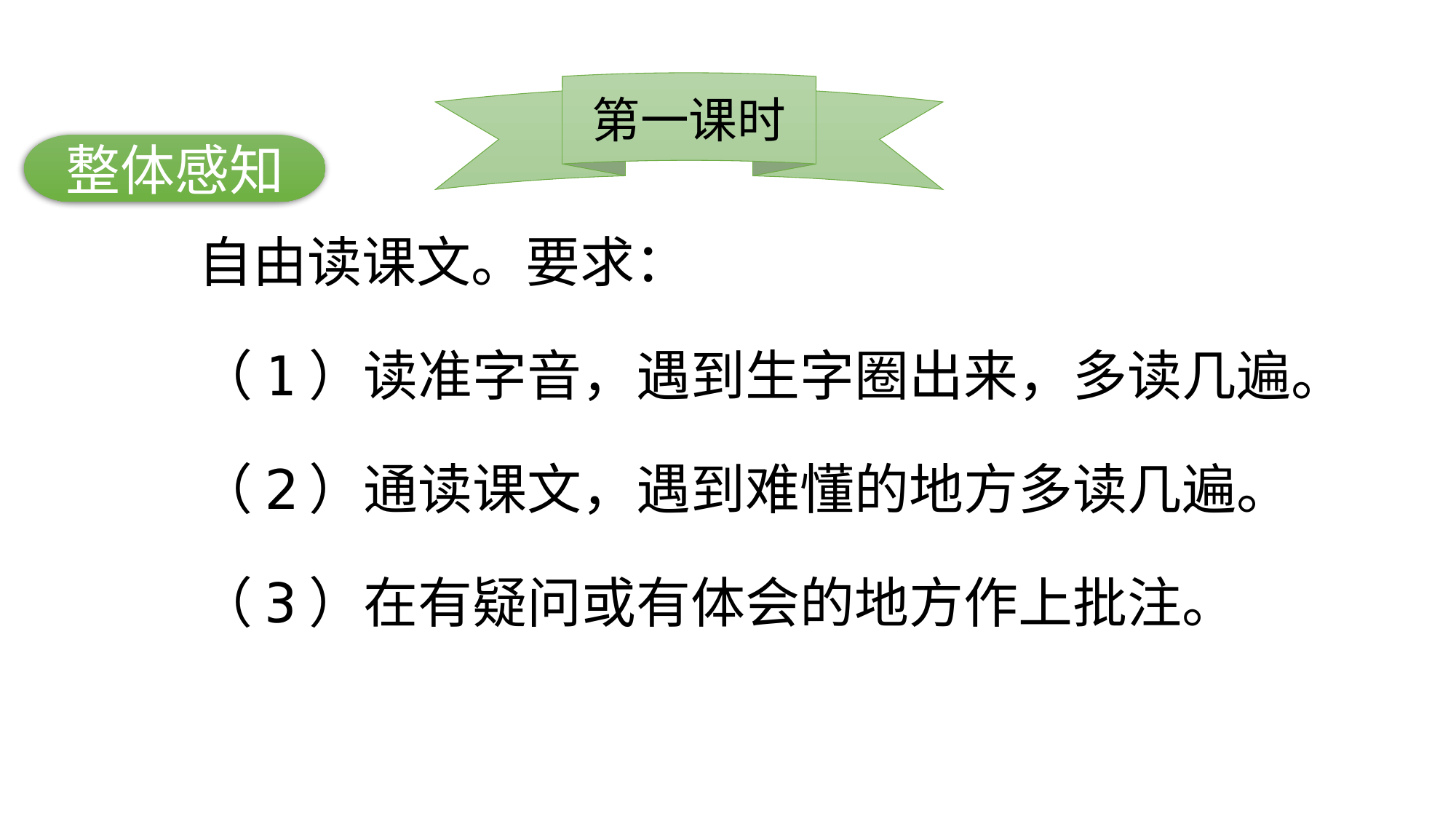

第一课时
整体感知
自由读课文。要求：
（1）读准字音，遇到生字圈出来，多读几遍。
（2）通读课文，遇到难懂的地方多读几遍。
（3）在有疑问或有体会的地方作上批注。